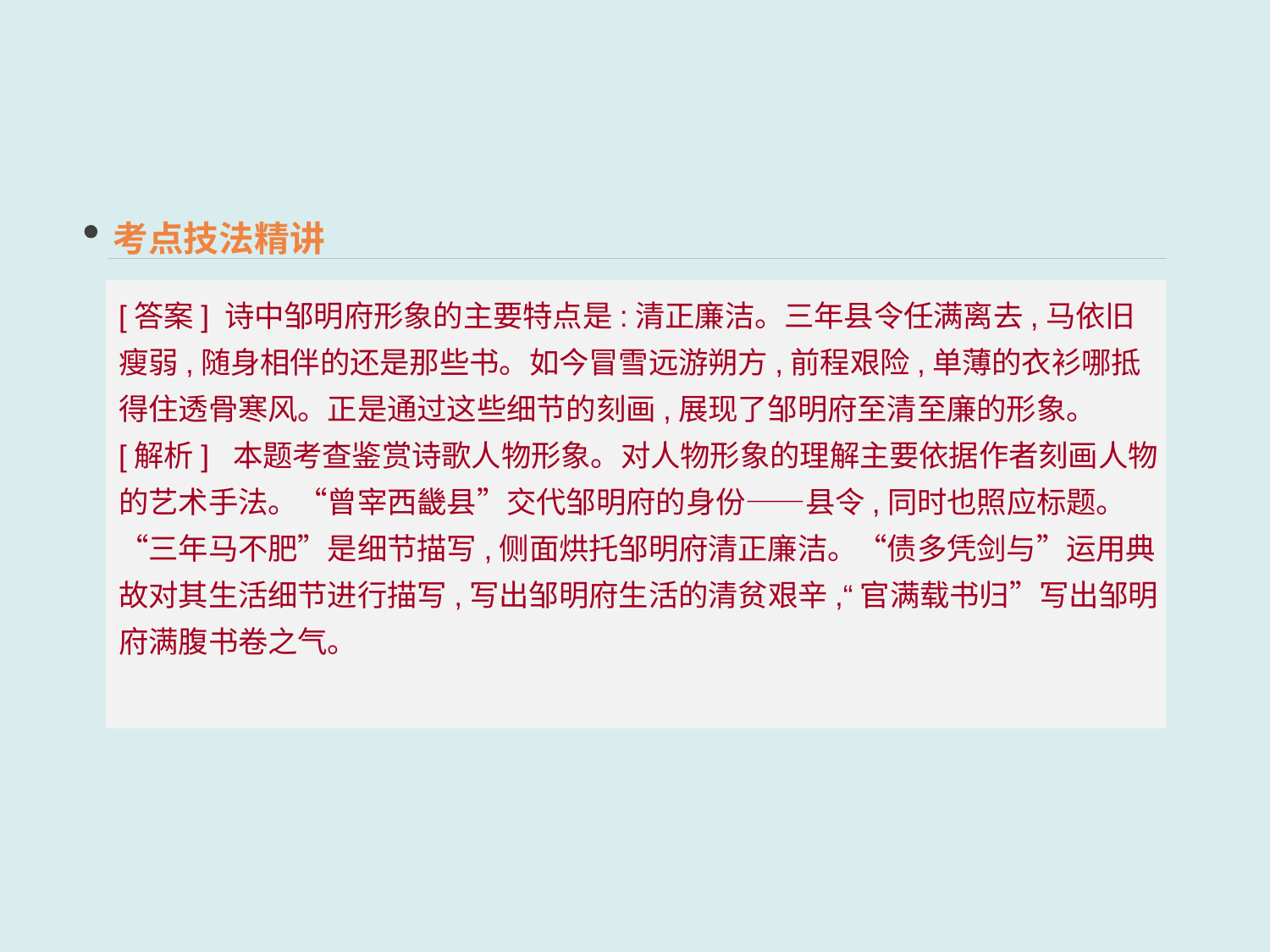

考点技法精讲

[答案] 诗中邹明府形象的主要特点是:清正廉洁。三年县令任满离去,马依旧瘦弱,随身相伴的还是那些书。如今冒雪远游朔方,前程艰险,单薄的衣衫哪抵得住透骨寒风。正是通过这些细节的刻画,展现了邹明府至清至廉的形象。
[解析]  本题考查鉴赏诗歌人物形象。对人物形象的理解主要依据作者刻画人物的艺术手法。“曾宰西畿县”交代邹明府的身份——县令,同时也照应标题。“三年马不肥”是细节描写,侧面烘托邹明府清正廉洁。“债多凭剑与”运用典故对其生活细节进行描写,写出邹明府生活的清贫艰辛,“官满载书归”写出邹明府满腹书卷之气。